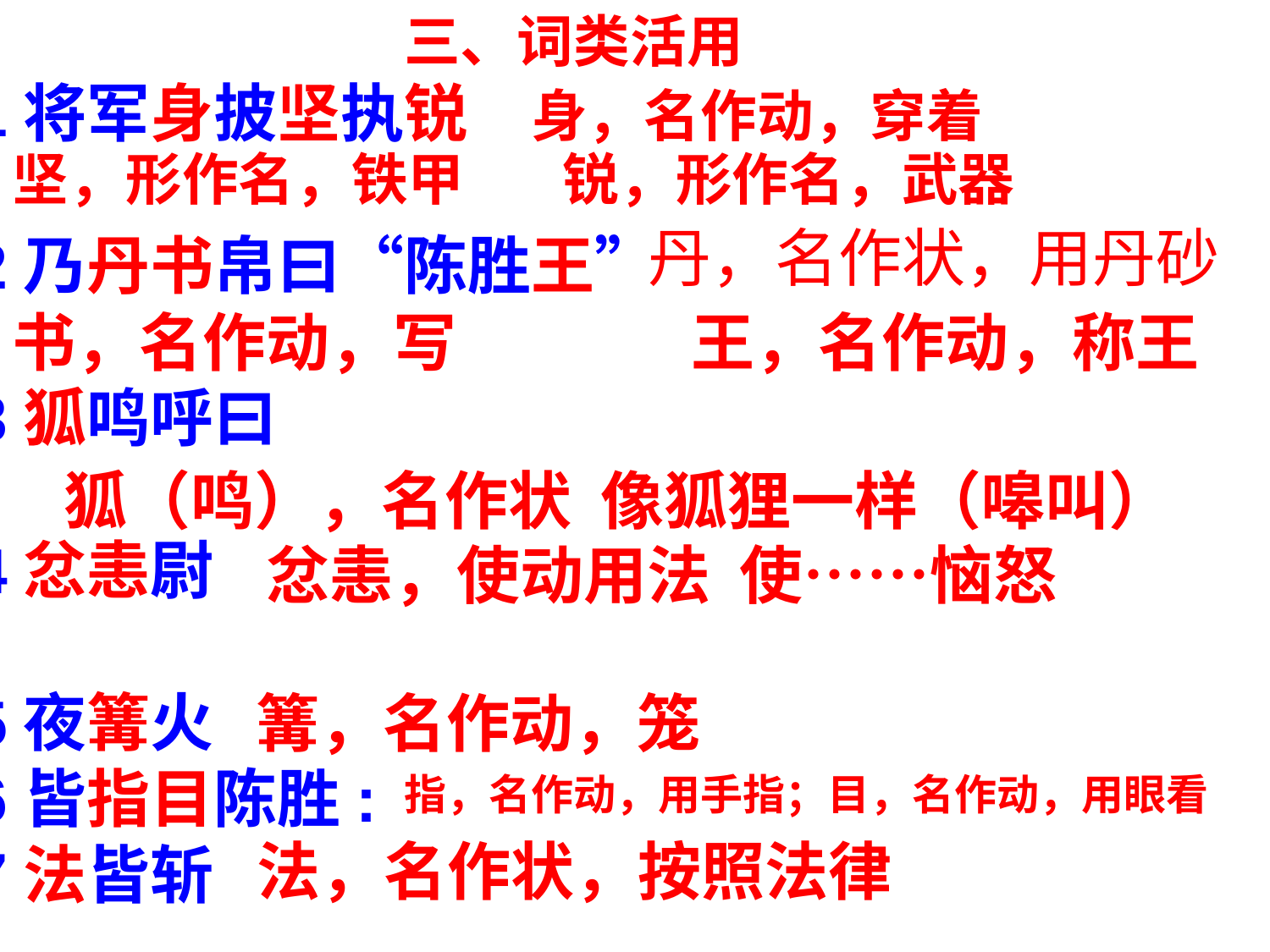

三、词类活用
1将军身披坚执锐

2乃丹书帛曰“陈胜王”

3狐鸣呼曰

4忿恚尉

5夜篝火
6皆指目陈胜:
7法皆斩
身，名作动，穿着
坚，形作名，铁甲
锐，形作名，武器
丹，名作状，用丹砂
书，名作动，写
王，名作动，称王

狐（鸣），名作状  像狐狸一样（嗥叫）

忿恚，使动用法  使……恼怒
篝，名作动，笼
指，名作动，用手指；目，名作动，用眼看

法，名作状，按照法律